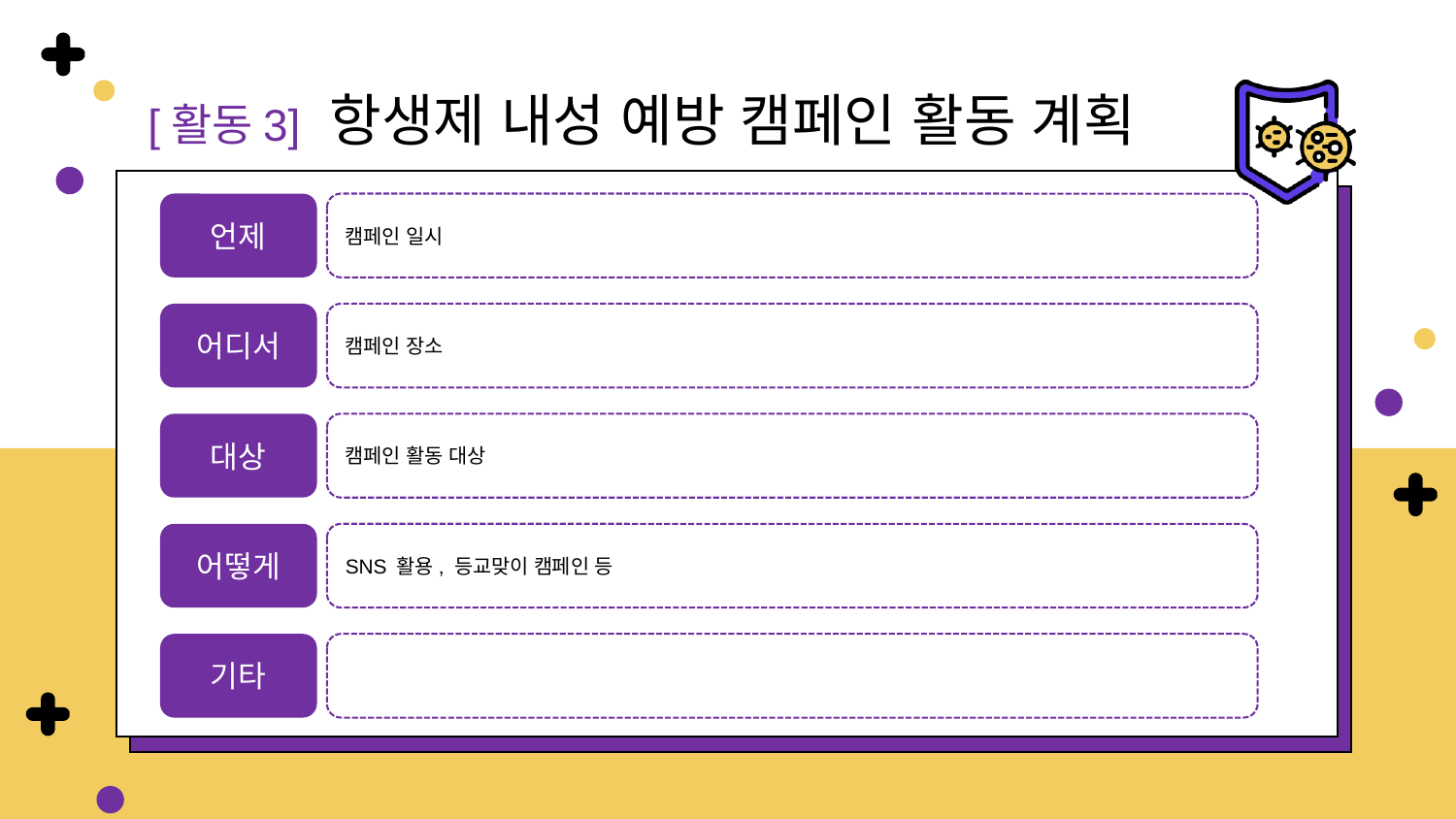

[활동3] 항생제 내성 예방 캠페인 활동 계획
언제
캠페인 일시
어디서
캠페인 장소
대상
캠페인 활동 대상
어떻게
SNS 활용, 등교맞이 캠페인 등
기타